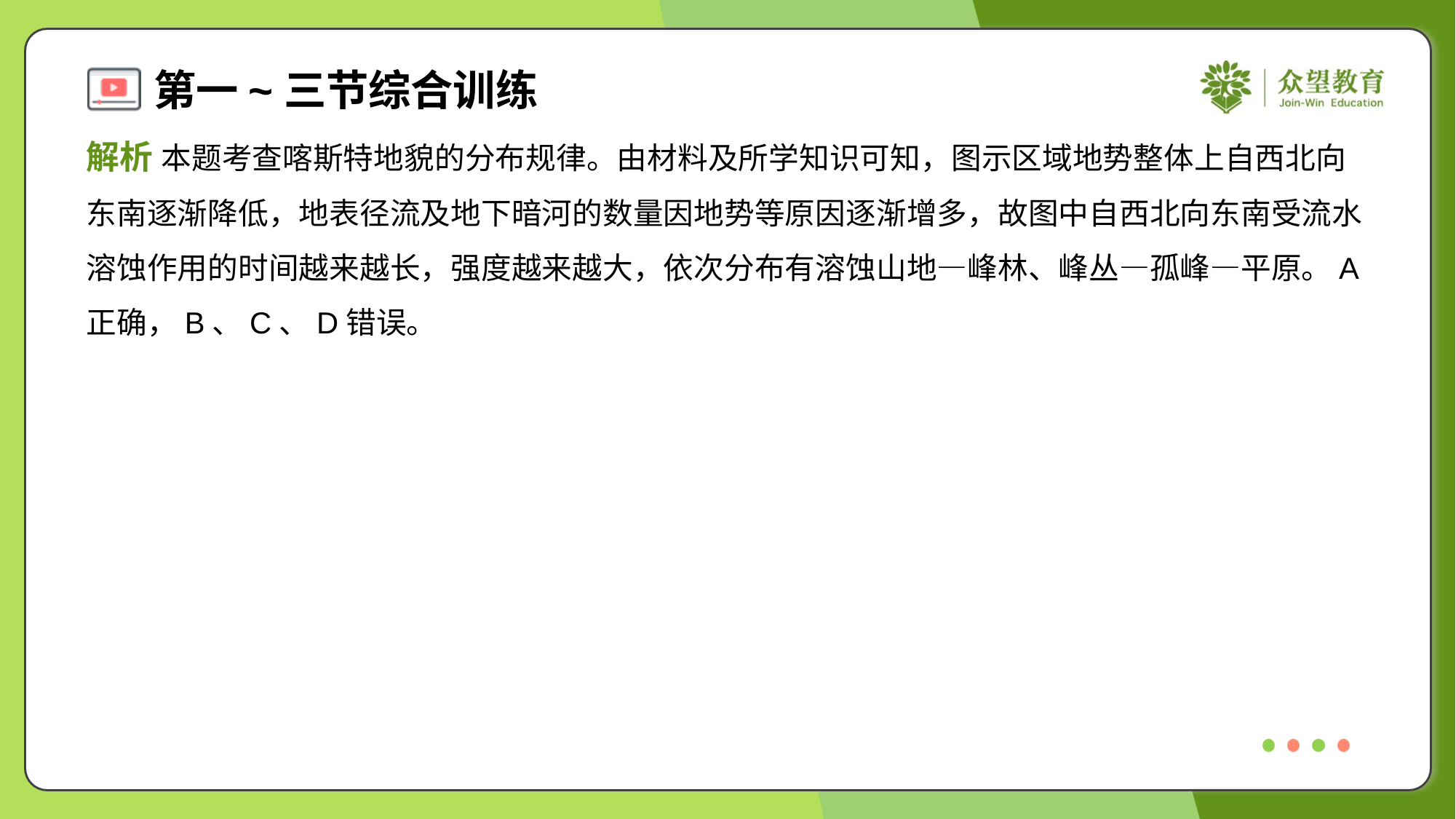

解析 本题考查喀斯特地貌的分布规律。由材料及所学知识可知，图示区域地势整体上自西北向
东南逐渐降低，地表径流及地下暗河的数量因地势等原因逐渐增多，故图中自西北向东南受流水
溶蚀作用的时间越来越长，强度越来越大，依次分布有溶蚀山地—峰林、峰丛—孤峰—平原。A
正确，B、C、D错误。